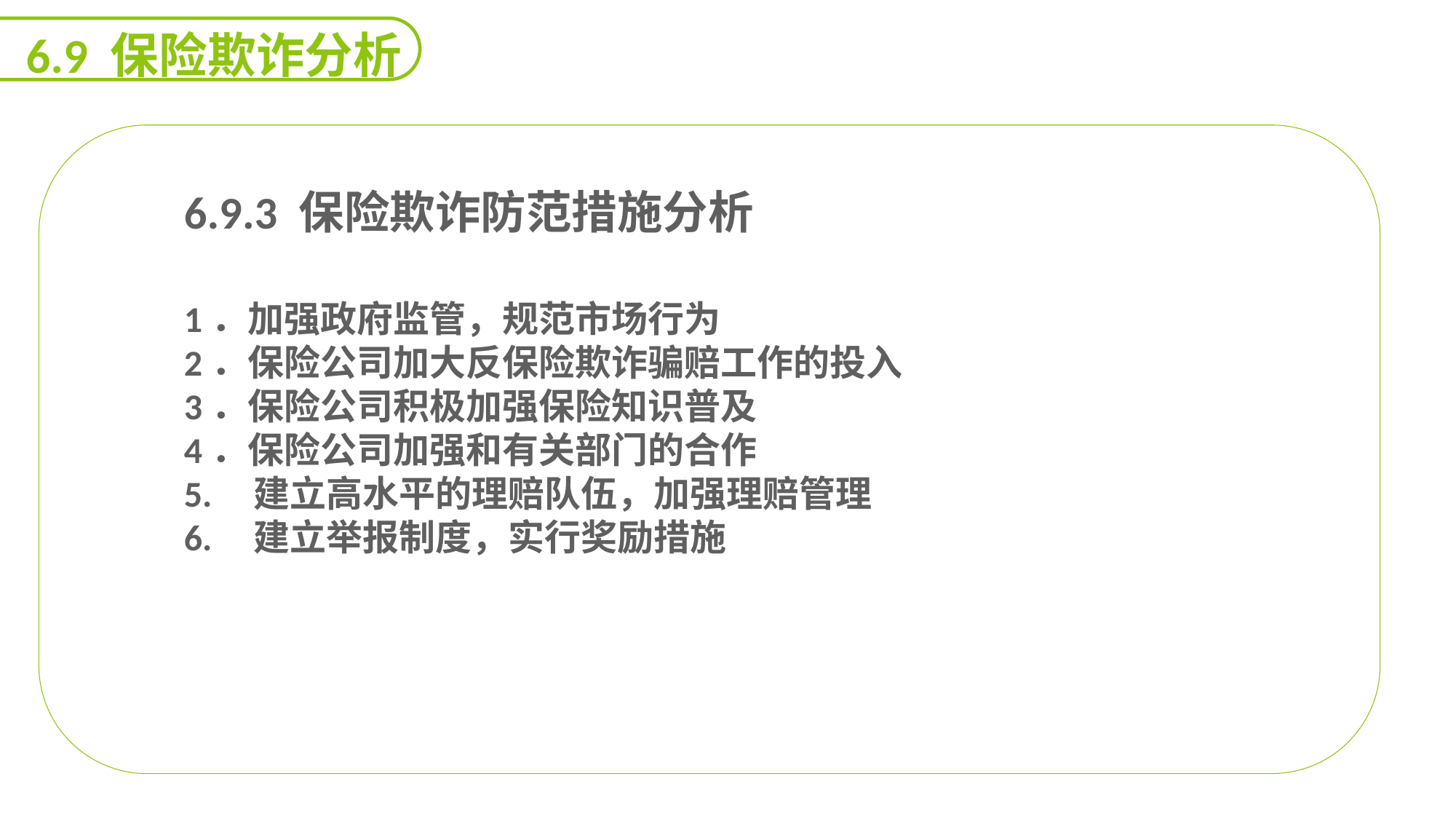

6.9 保险欺诈分析

6.9.3 保险欺诈防范措施分析

1．加强政府监管，规范市场行为
2．保险公司加大反保险欺诈骗赔工作的投入
3．保险公司积极加强保险知识普及
4．保险公司加强和有关部门的合作
5.    建立高水平的理赔队伍，加强理赔管理
6.    建立举报制度，实行奖励措施

能力
目标

延迟符